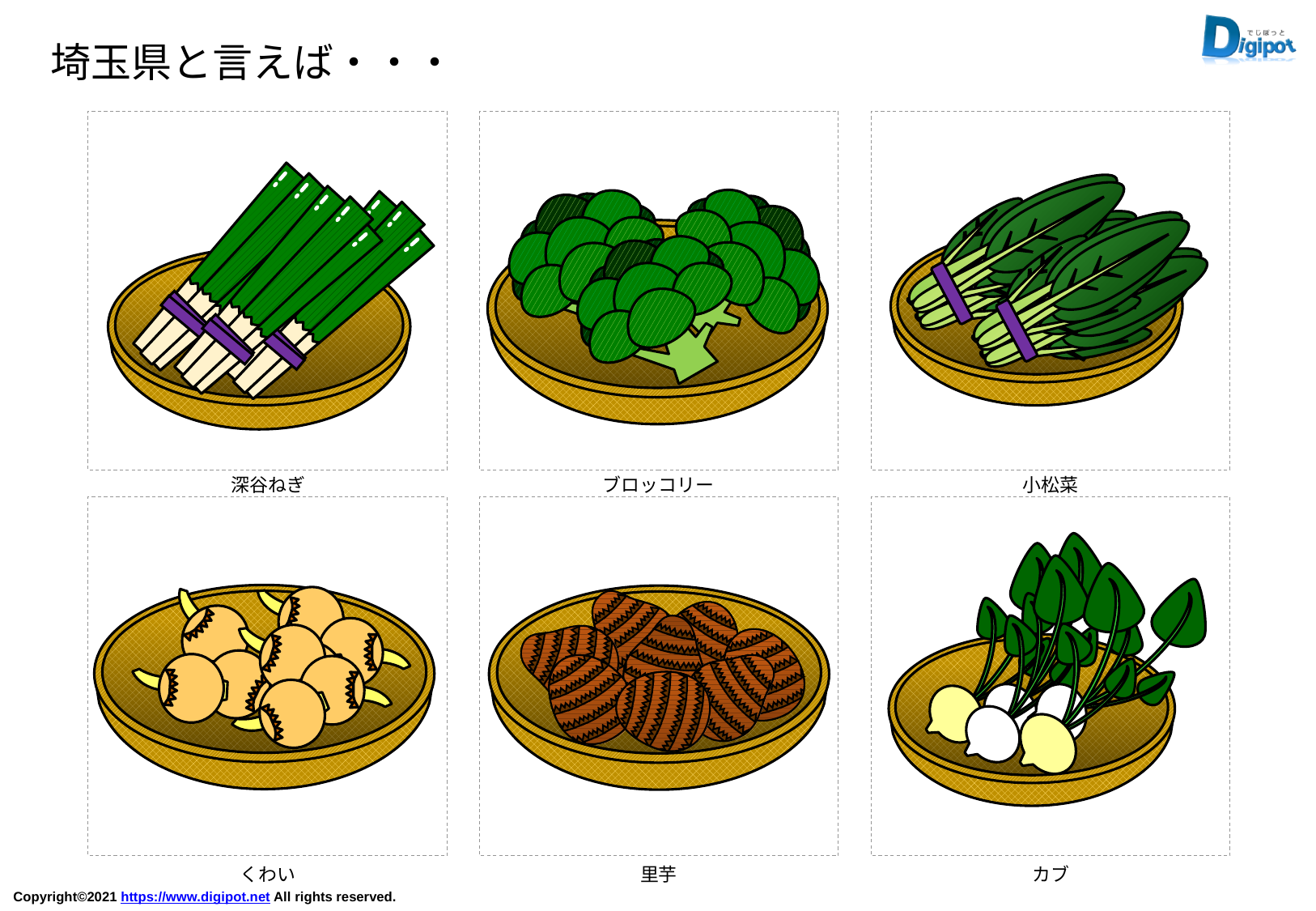

埼玉県と言えば・・・

深谷ねぎ
ブロッコリー
小松菜

くわい
里芋
カブ